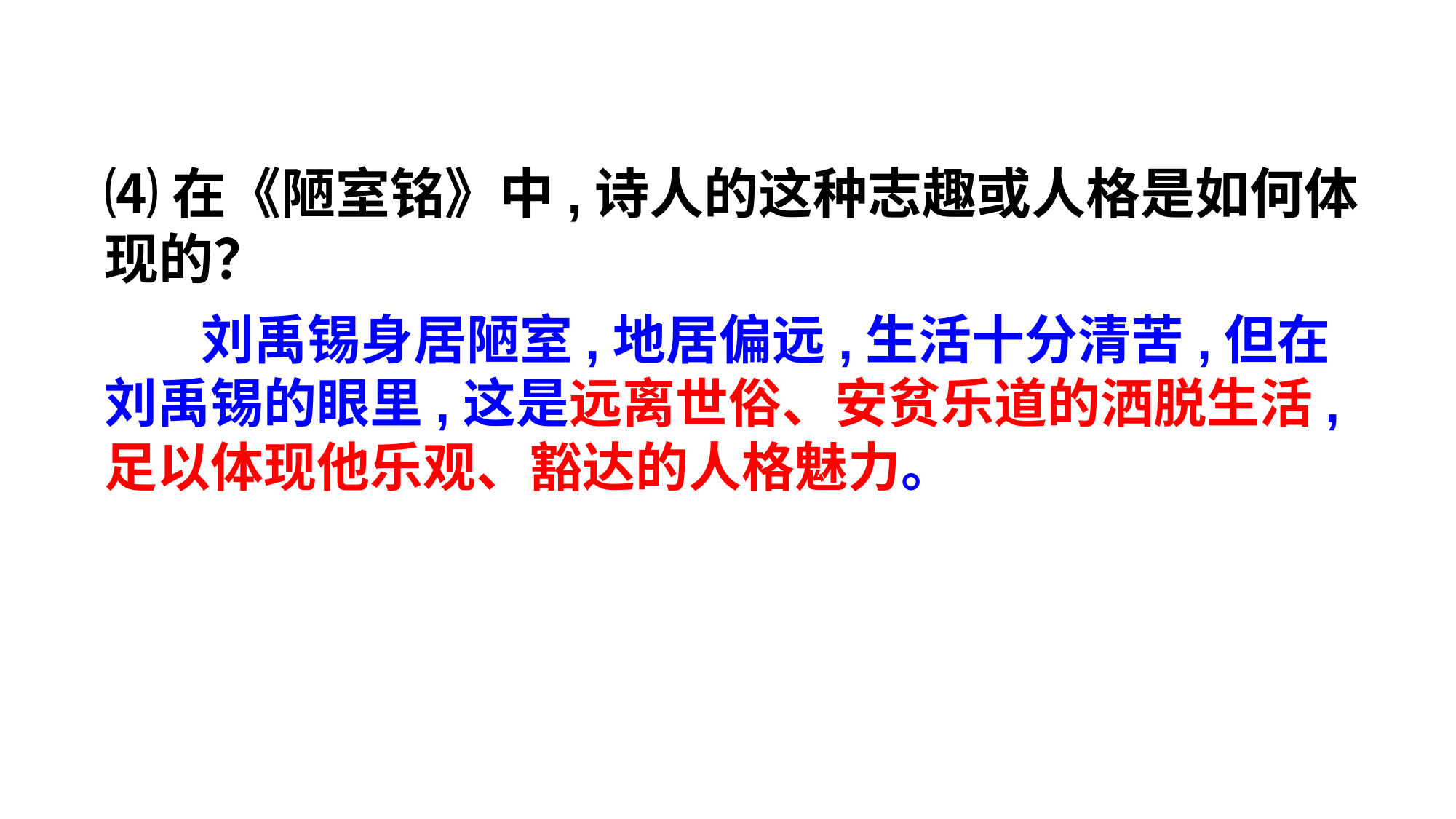

⑷在《陋室铭》中,诗人的这种志趣或人格是如何体现的？

       刘禹锡身居陋室,地居偏远,生活十分清苦,但在刘禹锡的眼里,这是远离世俗、安贫乐道的洒脱生活,足以体现他乐观、豁达的人格魅力。